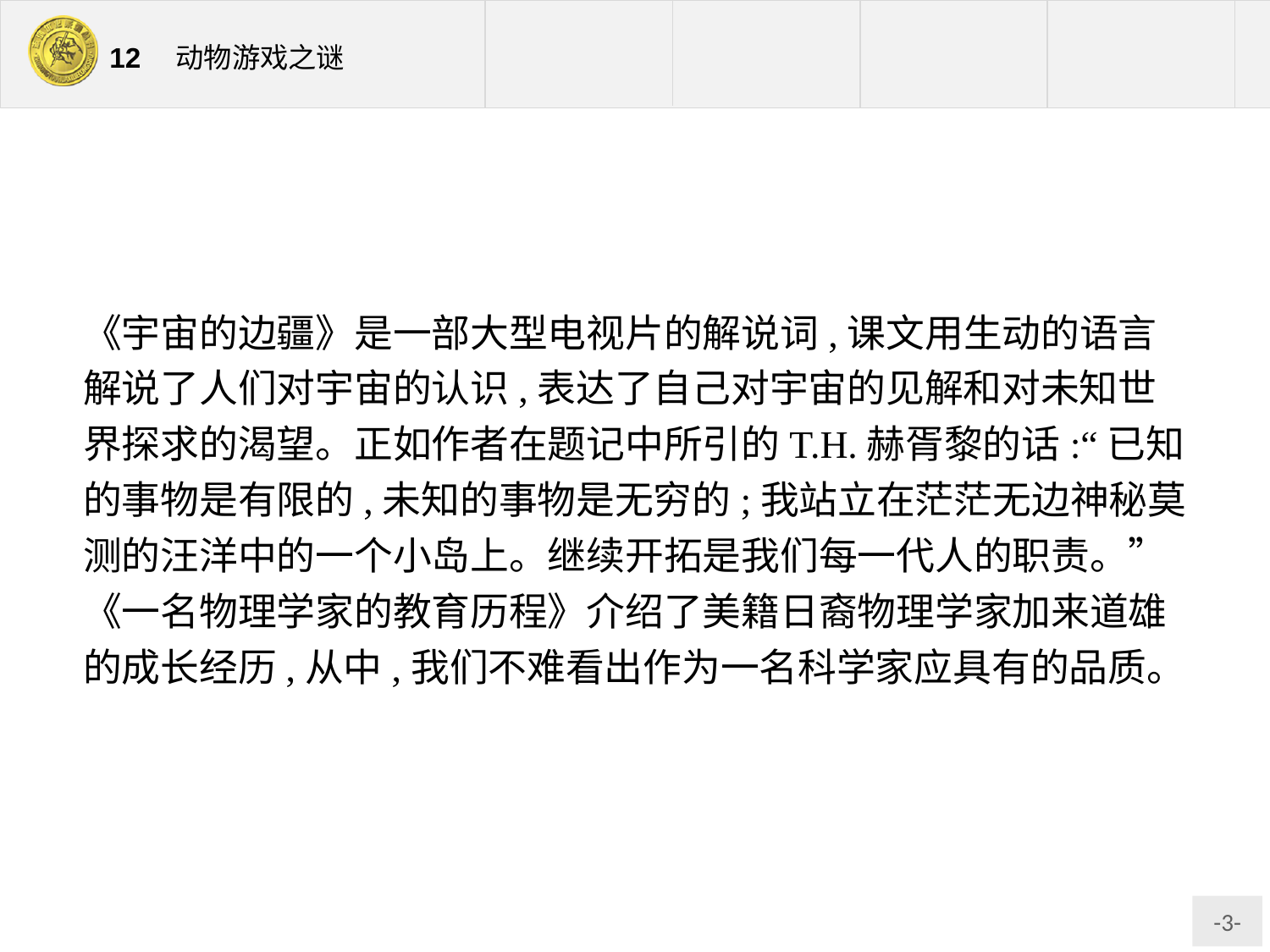

《宇宙的边疆》是一部大型电视片的解说词,课文用生动的语言解说了人们对宇宙的认识,表达了自己对宇宙的见解和对未知世界探求的渴望。正如作者在题记中所引的T.H.赫胥黎的话:“已知的事物是有限的,未知的事物是无穷的;我站立在茫茫无边神秘莫测的汪洋中的一个小岛上。继续开拓是我们每一代人的职责。”《一名物理学家的教育历程》介绍了美籍日裔物理学家加来道雄的成长经历,从中,我们不难看出作为一名科学家应具有的品质。